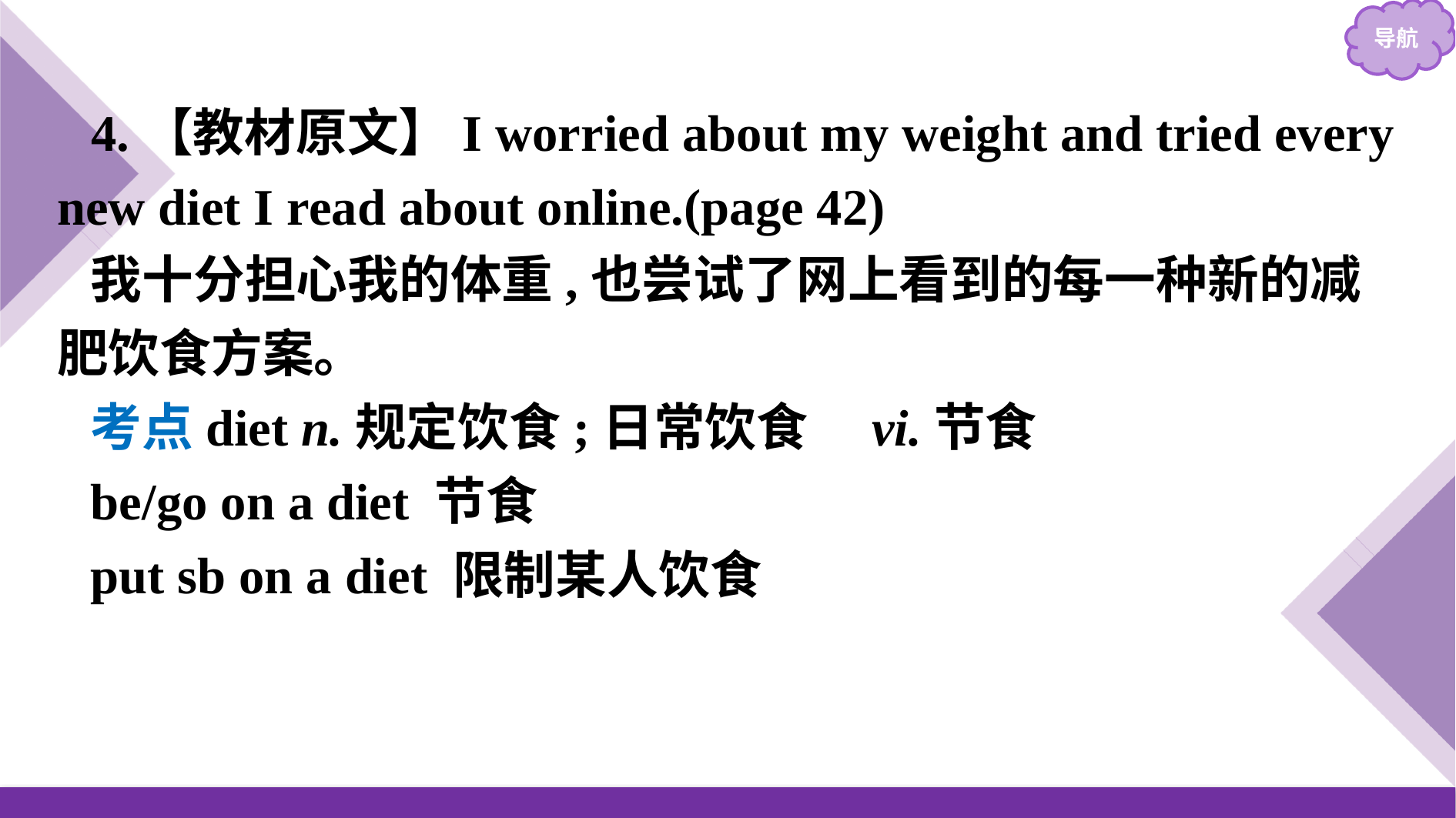

4.【教材原文】I worried about my weight and tried every new diet I read about online.(page 42)
我十分担心我的体重,也尝试了网上看到的每一种新的减肥饮食方案。
考点diet n.规定饮食;日常饮食　vi.节食
be/go on a diet 节食
put sb on a diet 限制某人饮食